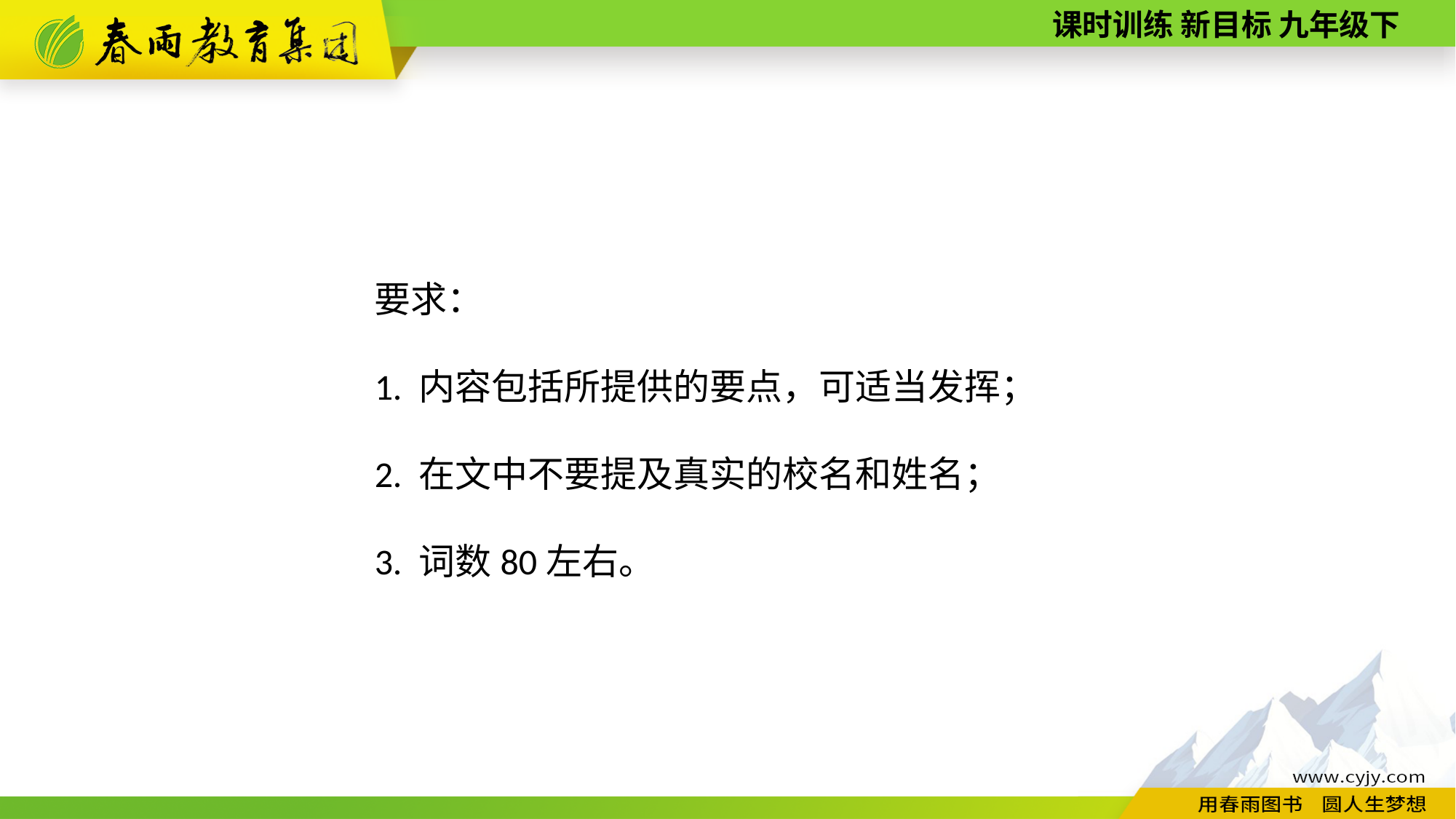

要求：
1. 内容包括所提供的要点，可适当发挥；
2. 在文中不要提及真实的校名和姓名；
3. 词数80左右。